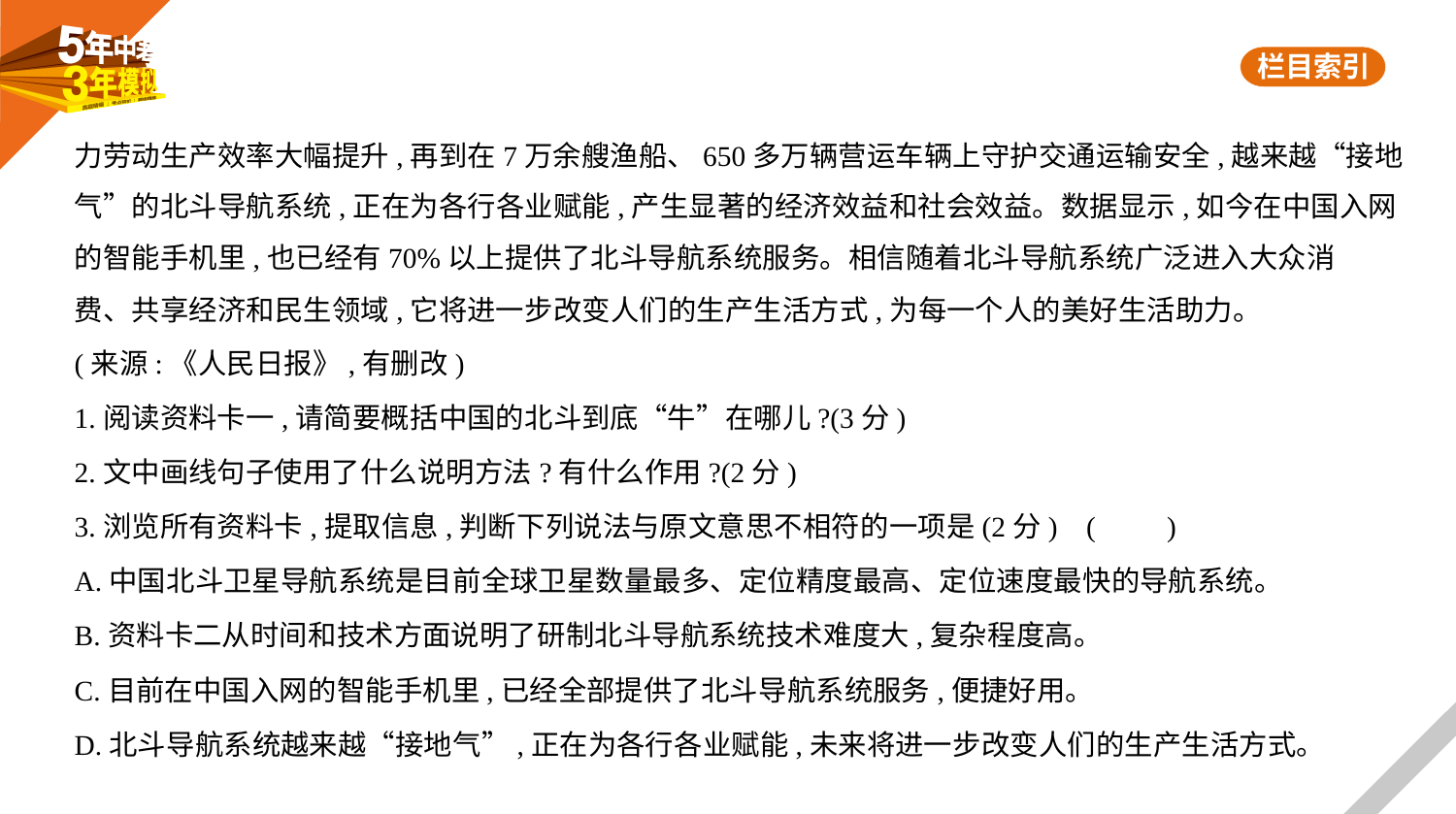

力劳动生产效率大幅提升,再到在7万余艘渔船、650多万辆营运车辆上守护交通运输安全,越来越“接地
气”的北斗导航系统,正在为各行各业赋能,产生显著的经济效益和社会效益。数据显示,如今在中国入网
的智能手机里,也已经有70%以上提供了北斗导航系统服务。相信随着北斗导航系统广泛进入大众消
费、共享经济和民生领域,它将进一步改变人们的生产生活方式,为每一个人的美好生活助力。
(来源:《人民日报》,有删改)
1.阅读资料卡一,请简要概括中国的北斗到底“牛”在哪儿?(3分)
2.文中画线句子使用了什么说明方法?有什么作用?(2分)
3.浏览所有资料卡,提取信息,判断下列说法与原文意思不相符的一项是(2分) (　　)
A.中国北斗卫星导航系统是目前全球卫星数量最多、定位精度最高、定位速度最快的导航系统。
B.资料卡二从时间和技术方面说明了研制北斗导航系统技术难度大,复杂程度高。
C.目前在中国入网的智能手机里,已经全部提供了北斗导航系统服务,便捷好用。
D.北斗导航系统越来越“接地气”,正在为各行各业赋能,未来将进一步改变人们的生产生活方式。